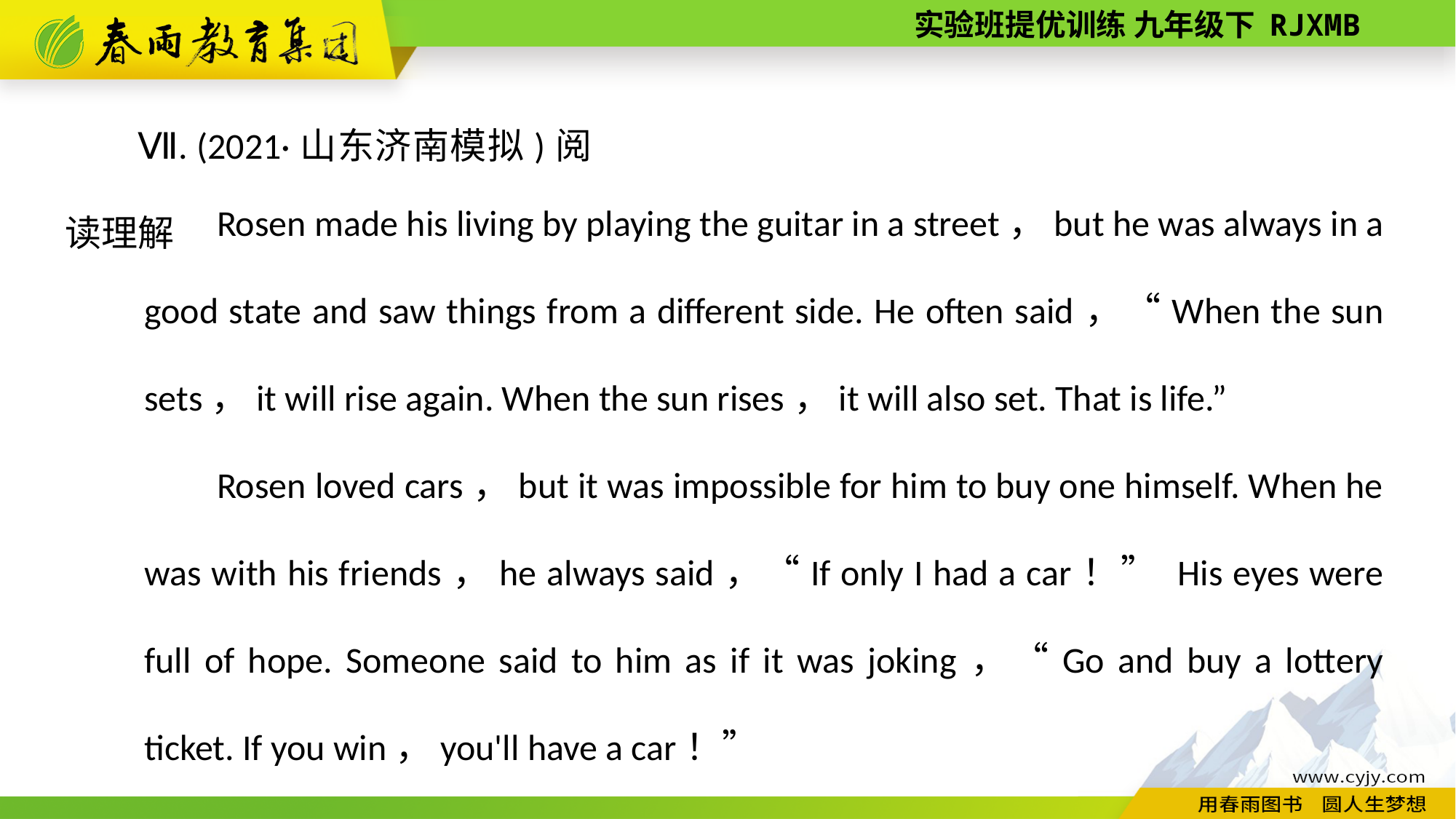

Ⅶ. (2021·山东济南模拟)阅读理解
Rosen made his living by playing the guitar in a street，but he was always in a good state and saw things from a different side. He often said，“When the sun sets，it will rise again. When the sun rises，it will also set. That is life.”
Rosen loved cars，but it was impossible for him to buy one himself. When he was with his friends，he always said，“If only I had a car！” His eyes were full of hope. Someone said to him as if it was joking，“Go and buy a lottery ticket. If you win，you'll have a car！”